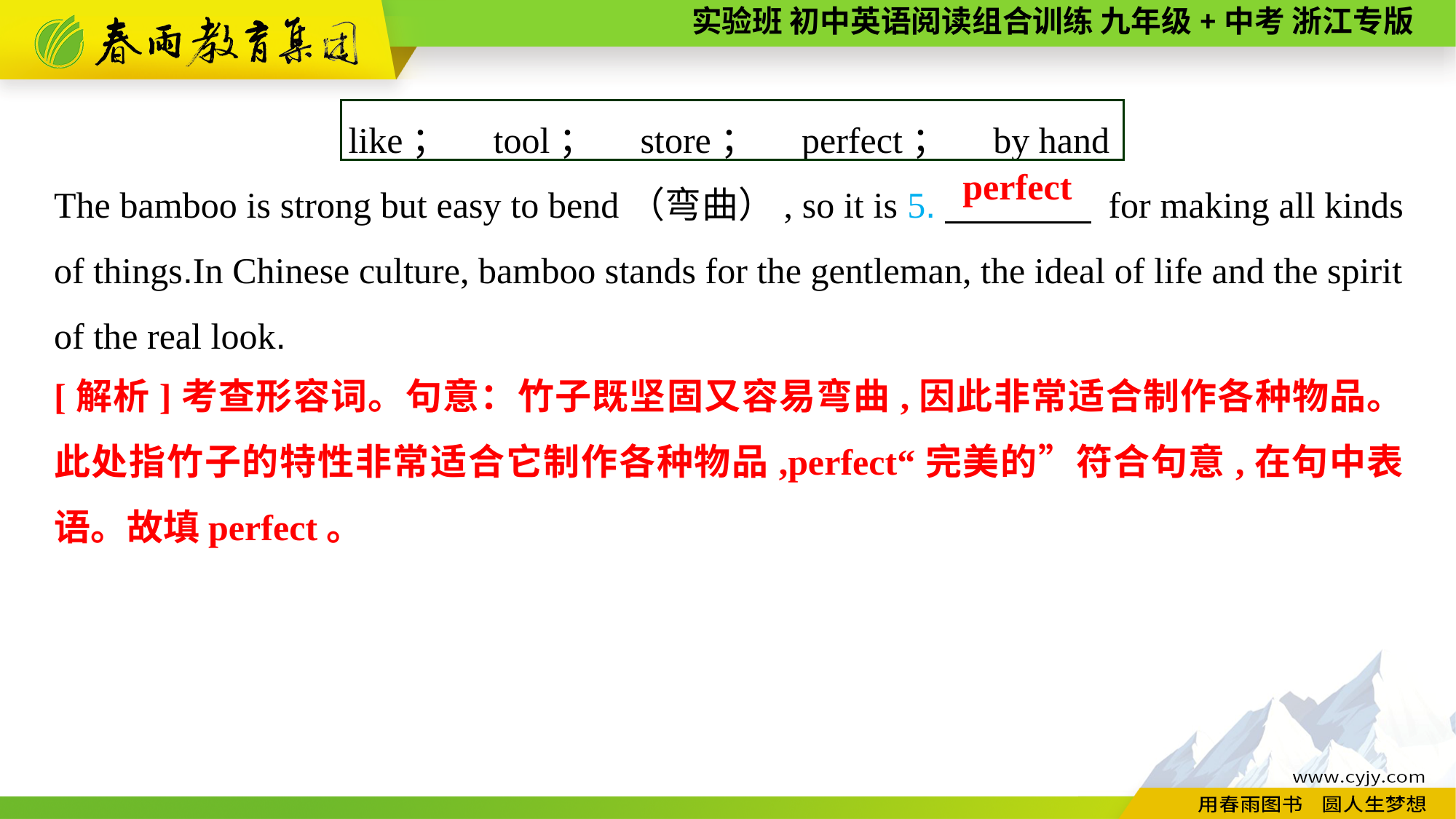

like；　tool；　store；　perfect；　by hand
The bamboo is strong but easy to bend（弯曲）, so it is 5.　　　　 for making all kinds of things.In Chinese culture, bamboo stands for the gentleman, the ideal of life and the spirit of the real look.

perfect
[解析]考查形容词。句意：竹子既坚固又容易弯曲,因此非常适合制作各种物品。此处指竹子的特性非常适合它制作各种物品,perfect“完美的”符合句意,在句中表语。故填perfect。